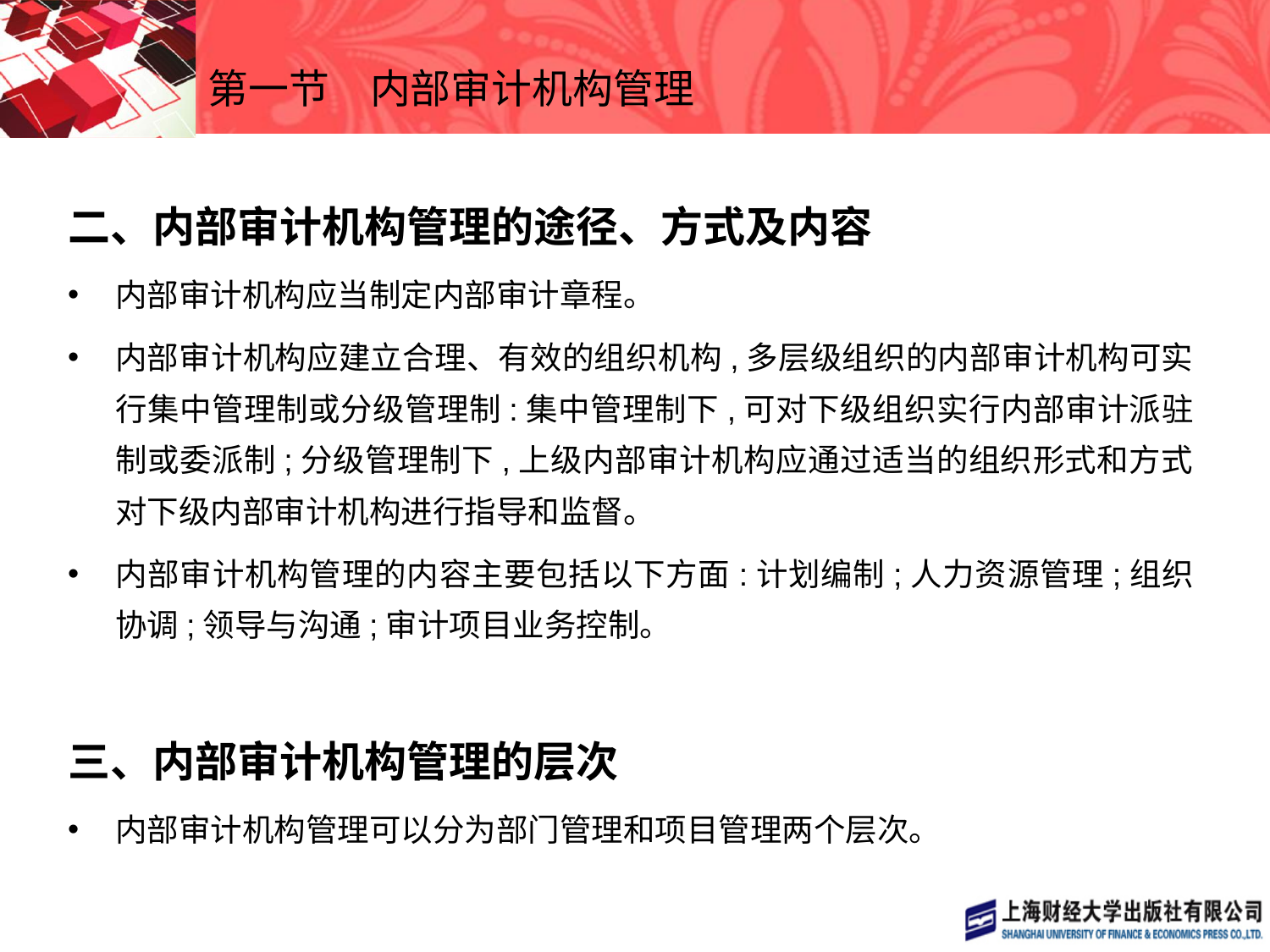

# 第一节　内部审计机构管理
二、内部审计机构管理的途径、方式及内容
内部审计机构应当制定内部审计章程。
内部审计机构应建立合理、有效的组织机构,多层级组织的内部审计机构可实行集中管理制或分级管理制:集中管理制下,可对下级组织实行内部审计派驻制或委派制;分级管理制下,上级内部审计机构应通过适当的组织形式和方式对下级内部审计机构进行指导和监督。
内部审计机构管理的内容主要包括以下方面:计划编制;人力资源管理;组织协调;领导与沟通;审计项目业务控制。

三、内部审计机构管理的层次
内部审计机构管理可以分为部门管理和项目管理两个层次。